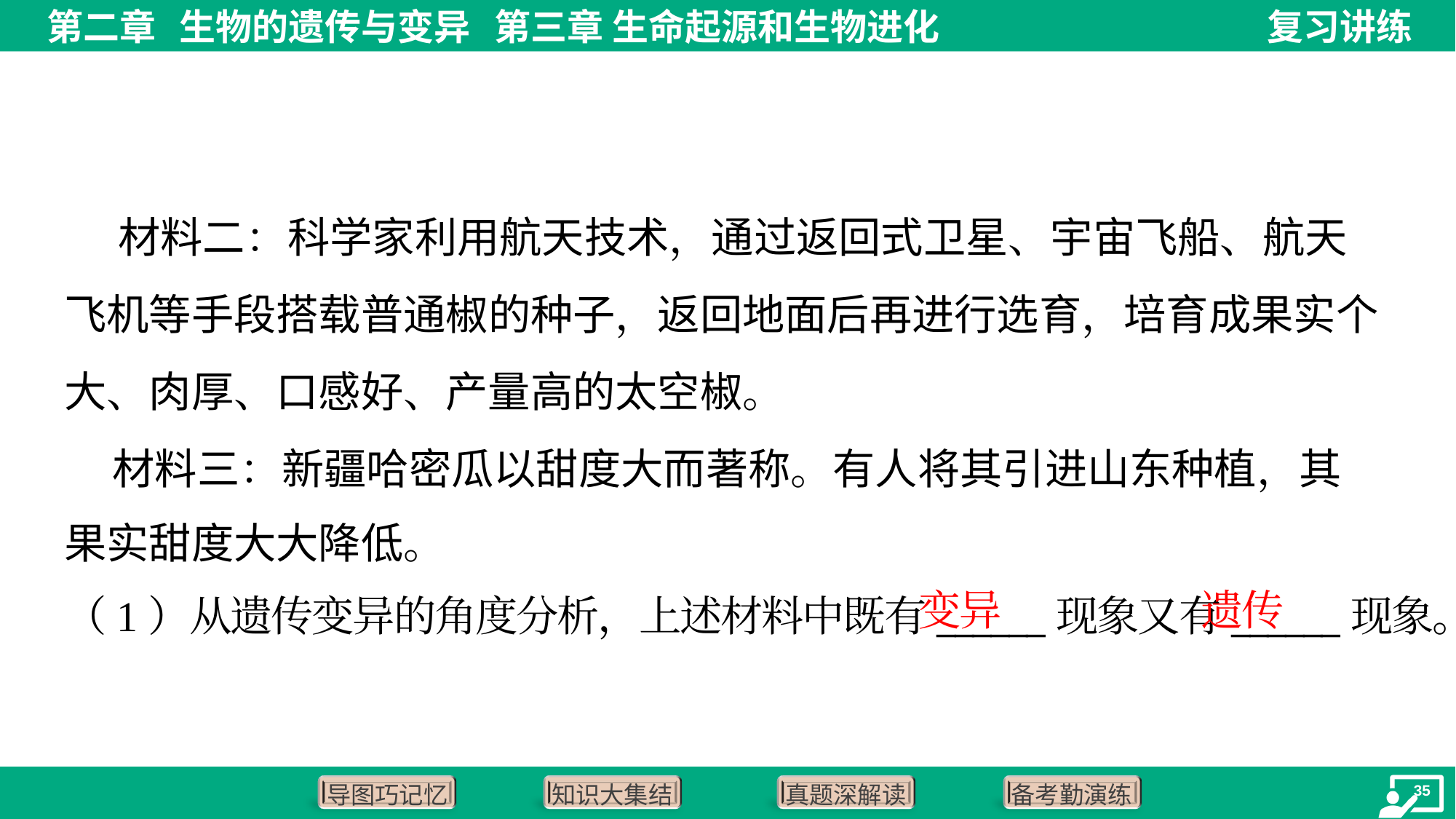

材料二：科学家利用航天技术，通过返回式卫星、宇宙飞船、航天
飞机等手段搭载普通椒的种子，返回地面后再进行选育，培育成果实个
大、肉厚、口感好、产量高的太空椒。
    材料三：新疆哈密瓜以甜度大而著称。有人将其引进山东种植，其
果实甜度大大降低。
变异
遗传
（1）从遗传变异的角度分析，上述材料中既有______现象又有______现象。